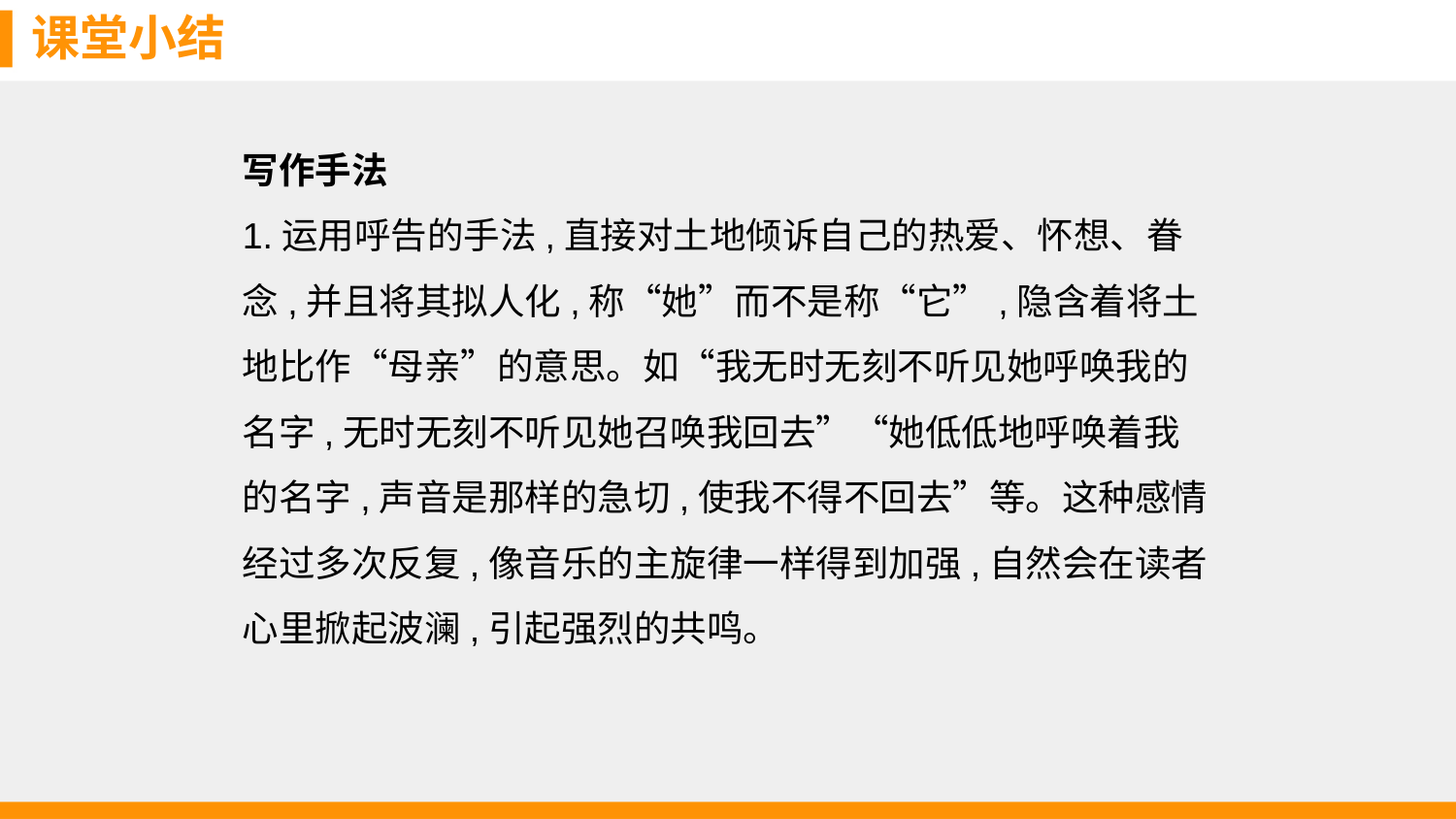

课堂小结
写作手法
1.运用呼告的手法,直接对土地倾诉自己的热爱、怀想、眷念,并且将其拟人化,称“她”而不是称“它”,隐含着将土地比作“母亲”的意思。如“我无时无刻不听见她呼唤我的名字,无时无刻不听见她召唤我回去”“她低低地呼唤着我的名字,声音是那样的急切,使我不得不回去”等。这种感情经过多次反复,像音乐的主旋律一样得到加强,自然会在读者心里掀起波澜,引起强烈的共鸣。